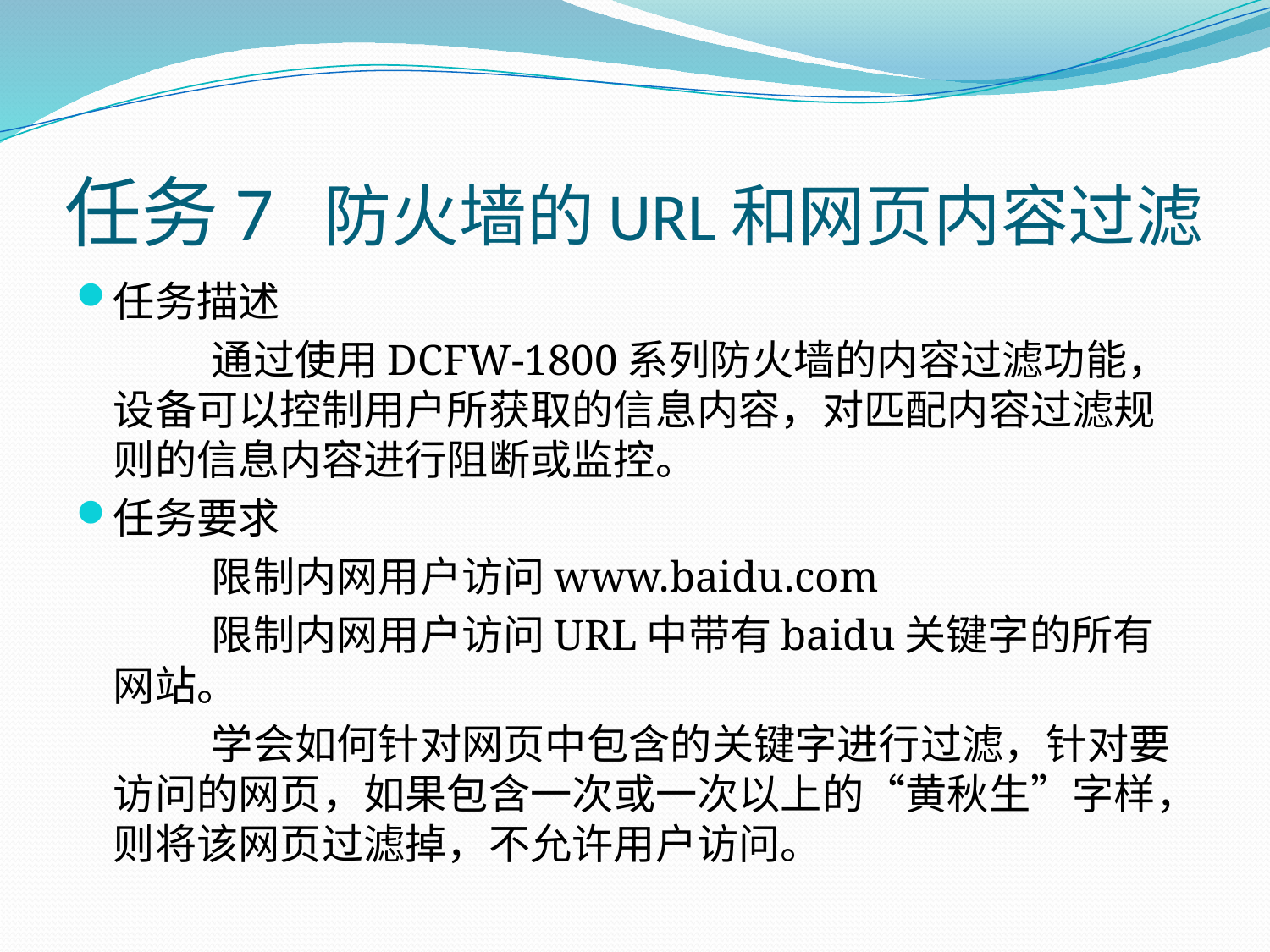

# 任务7  防火墙的URL和网页内容过滤
任务描述
通过使用DCFW-1800系列防火墙的内容过滤功能，设备可以控制用户所获取的信息内容，对匹配内容过滤规则的信息内容进行阻断或监控。
任务要求
限制内网用户访问www.baidu.com
限制内网用户访问URL中带有baidu关键字的所有网站。
学会如何针对网页中包含的关键字进行过滤，针对要访问的网页，如果包含一次或一次以上的“黄秋生”字样，则将该网页过滤掉，不允许用户访问。